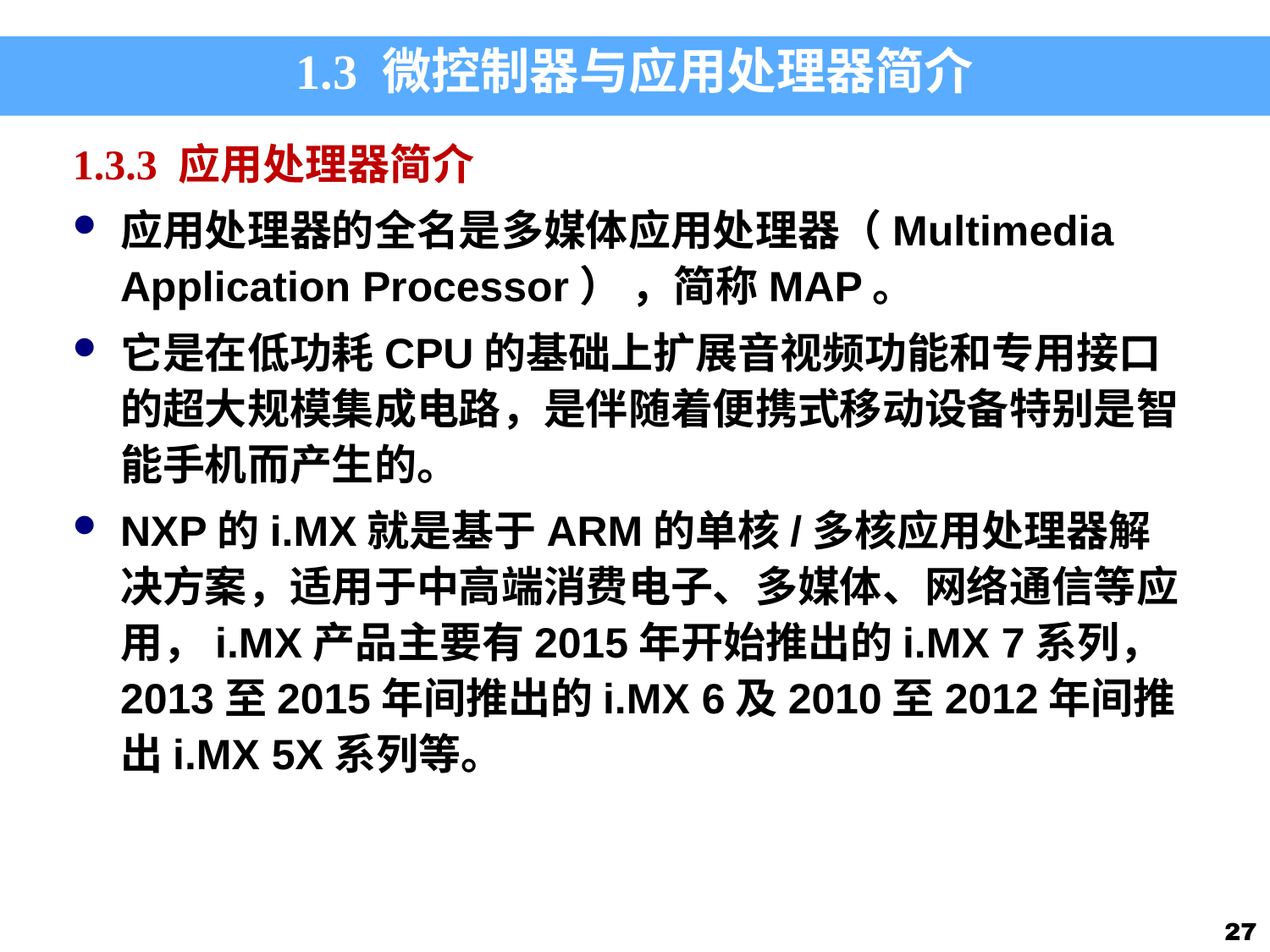

1.3 微控制器与应用处理器简介
1.3.3 应用处理器简介
应用处理器的全名是多媒体应用处理器（Multimedia Application Processor） ，简称MAP。
它是在低功耗CPU的基础上扩展音视频功能和专用接口的超大规模集成电路，是伴随着便携式移动设备特别是智能手机而产生的。
NXP的i.MX就是基于ARM的单核/多核应用处理器解决方案，适用于中高端消费电子、多媒体、网络通信等应用，i.MX产品主要有2015年开始推出的i.MX 7系列，2013至2015年间推出的i.MX 6及2010至2012年间推出i.MX 5X系列等。
27